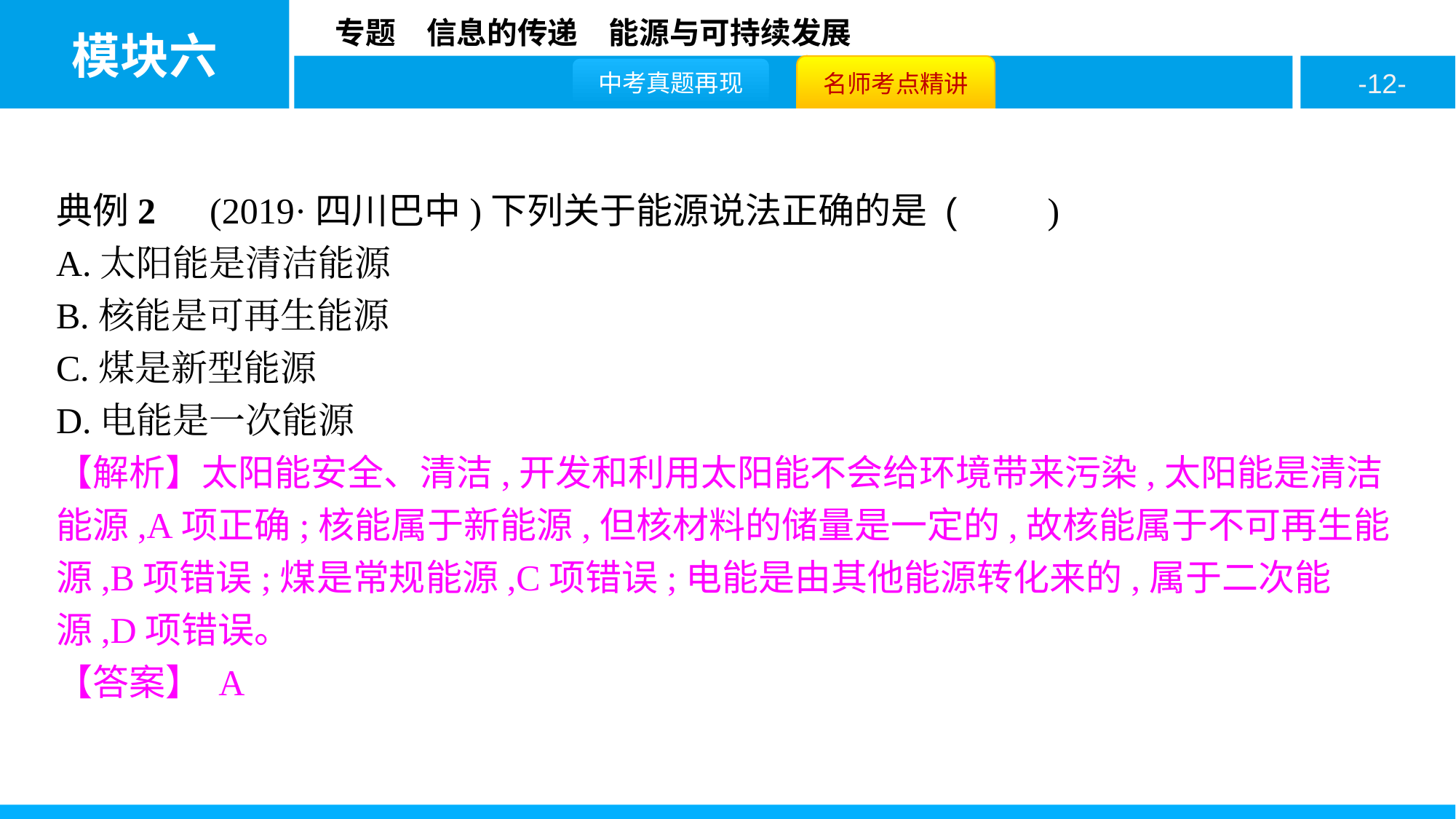

典例2　(2019·四川巴中)下列关于能源说法正确的是 (　　)
A.太阳能是清洁能源
B.核能是可再生能源
C.煤是新型能源
D.电能是一次能源
【解析】太阳能安全、清洁,开发和利用太阳能不会给环境带来污染,太阳能是清洁能源,A项正确;核能属于新能源,但核材料的储量是一定的,故核能属于不可再生能源,B项错误;煤是常规能源,C项错误;电能是由其他能源转化来的,属于二次能源,D项错误。
【答案】 A